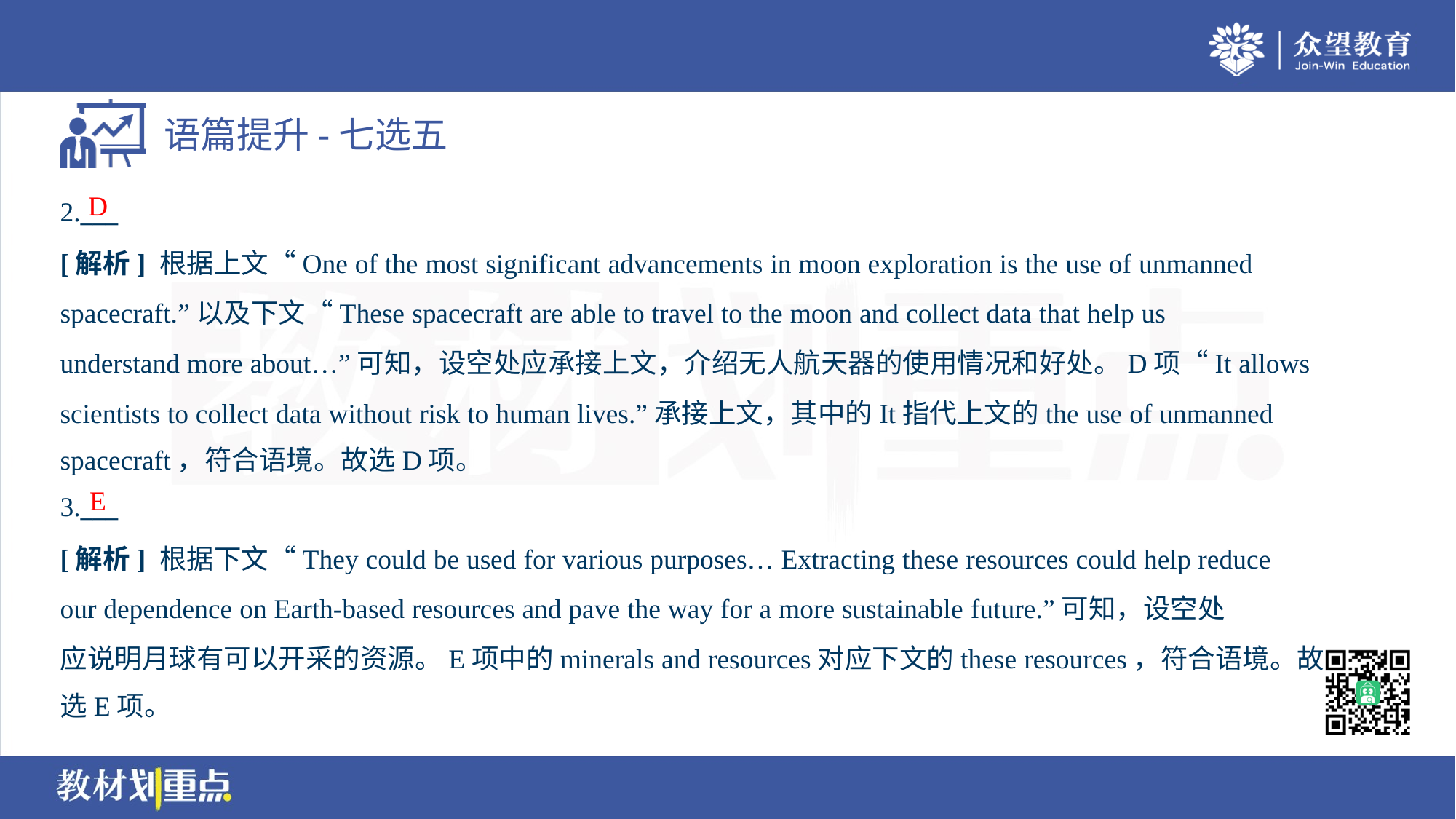

D
2.___
[解析] 根据上文“One of the most significant advancements in moon exploration is the use of unmanned
spacecraft.”以及下文“These spacecraft are able to travel to the moon and collect data that help us
understand more about…”可知，设空处应承接上文，介绍无人航天器的使用情况和好处。D项“It allows
scientists to collect data without risk to human lives.”承接上文，其中的It指代上文的the use of unmanned
spacecraft，符合语境。故选D项。
E
3.___
[解析] 根据下文“They could be used for various purposes… Extracting these resources could help reduce
our dependence on Earth-based resources and pave the way for a more sustainable future.”可知，设空处
应说明月球有可以开采的资源。E项中的minerals and resources对应下文的these resources，符合语境。故
选E项。